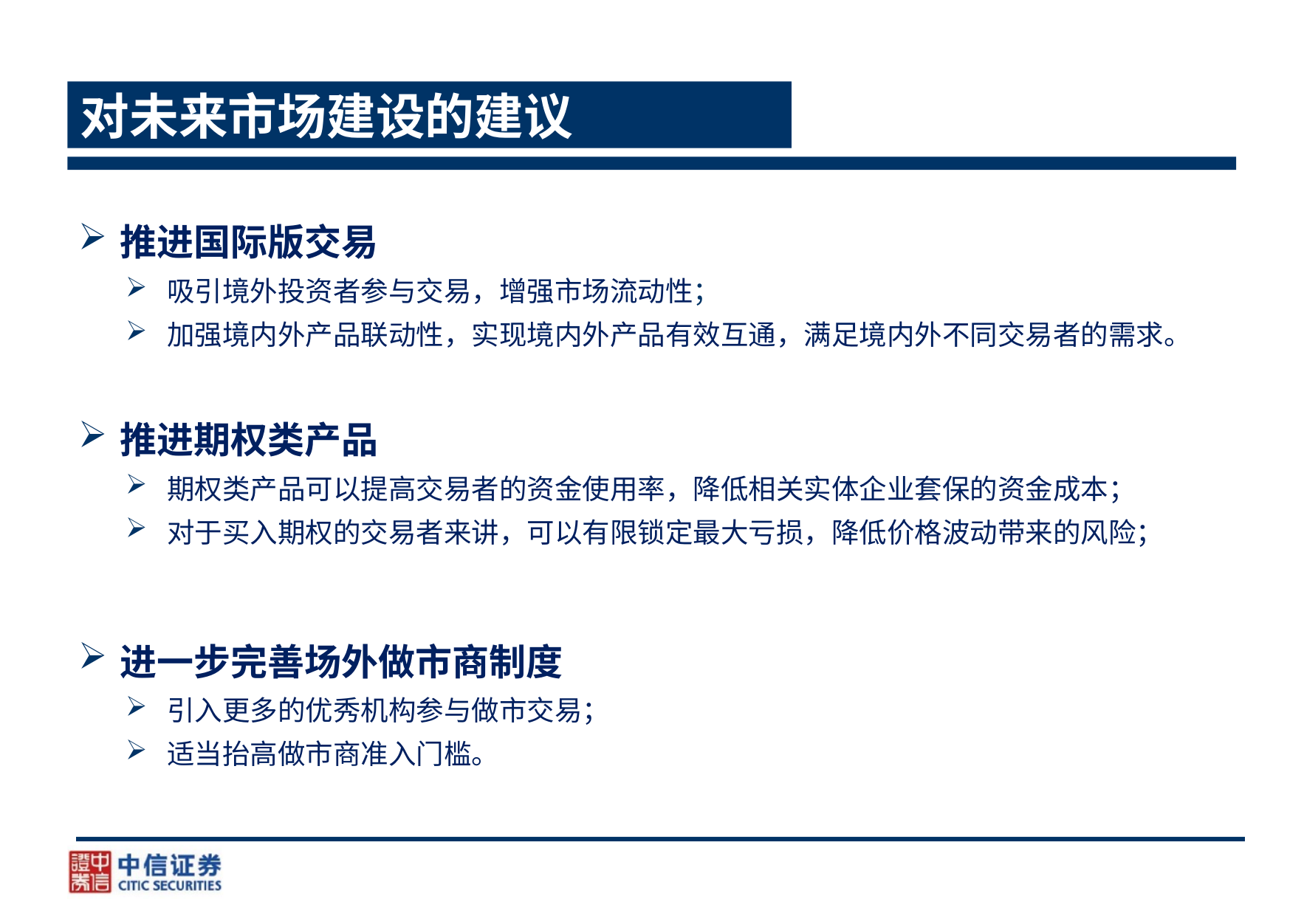

# 对未来市场建设的建议
推进国际版交易
吸引境外投资者参与交易，增强市场流动性；
加强境内外产品联动性，实现境内外产品有效互通，满足境内外不同交易者的需求。

推进期权类产品
期权类产品可以提高交易者的资金使用率，降低相关实体企业套保的资金成本；
对于买入期权的交易者来讲，可以有限锁定最大亏损，降低价格波动带来的风险；

进一步完善场外做市商制度
引入更多的优秀机构参与做市交易；
适当抬高做市商准入门槛。